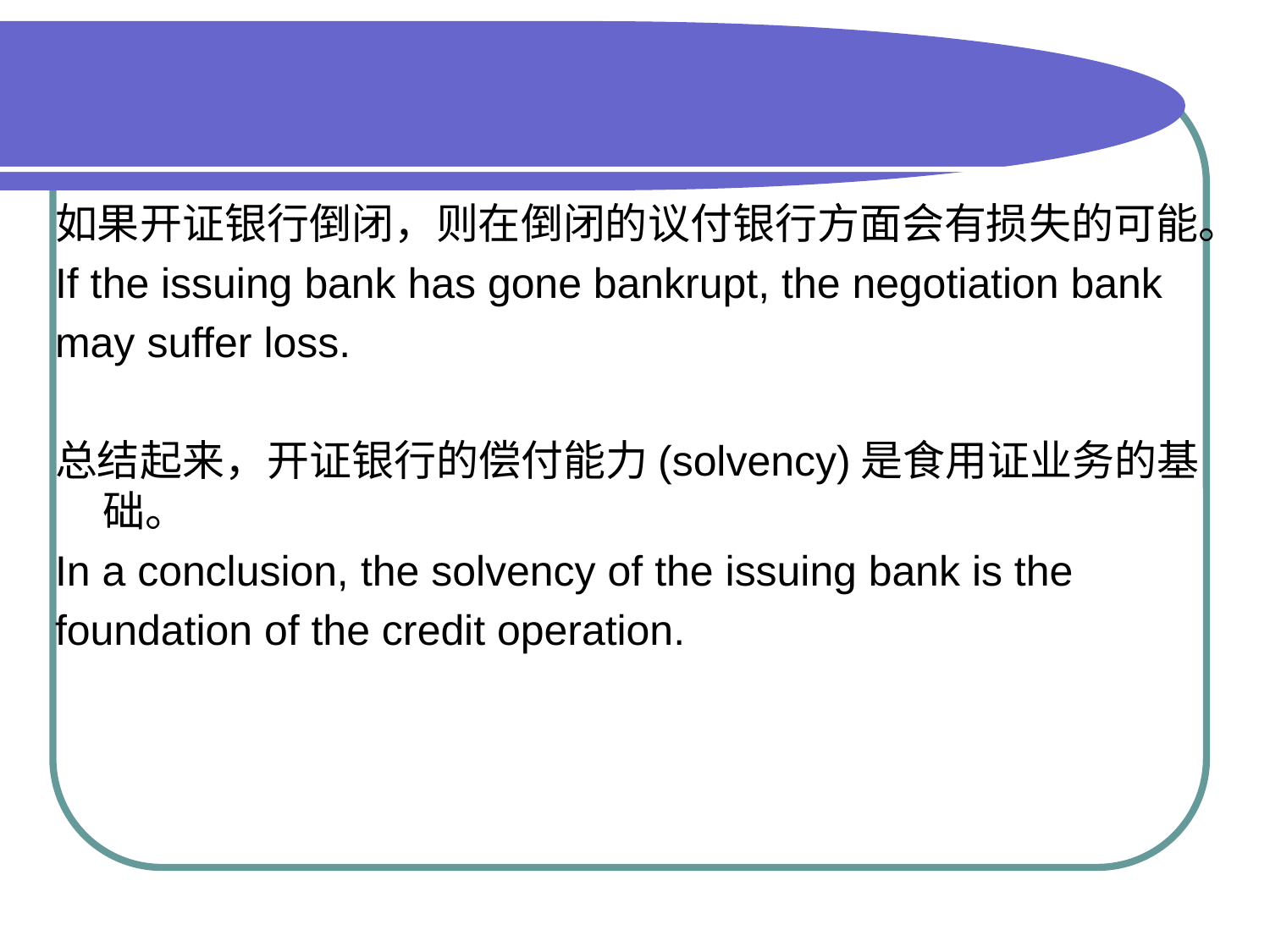

#
如果开证银行倒闭，则在倒闭的议付银行方面会有损失的可能。
If the issuing bank has gone bankrupt, the negotiation bank
may suffer loss.

总结起来，开证银行的偿付能力(solvency)是食用证业务的基础。
In a conclusion, the solvency of the issuing bank is the
foundation of the credit operation.